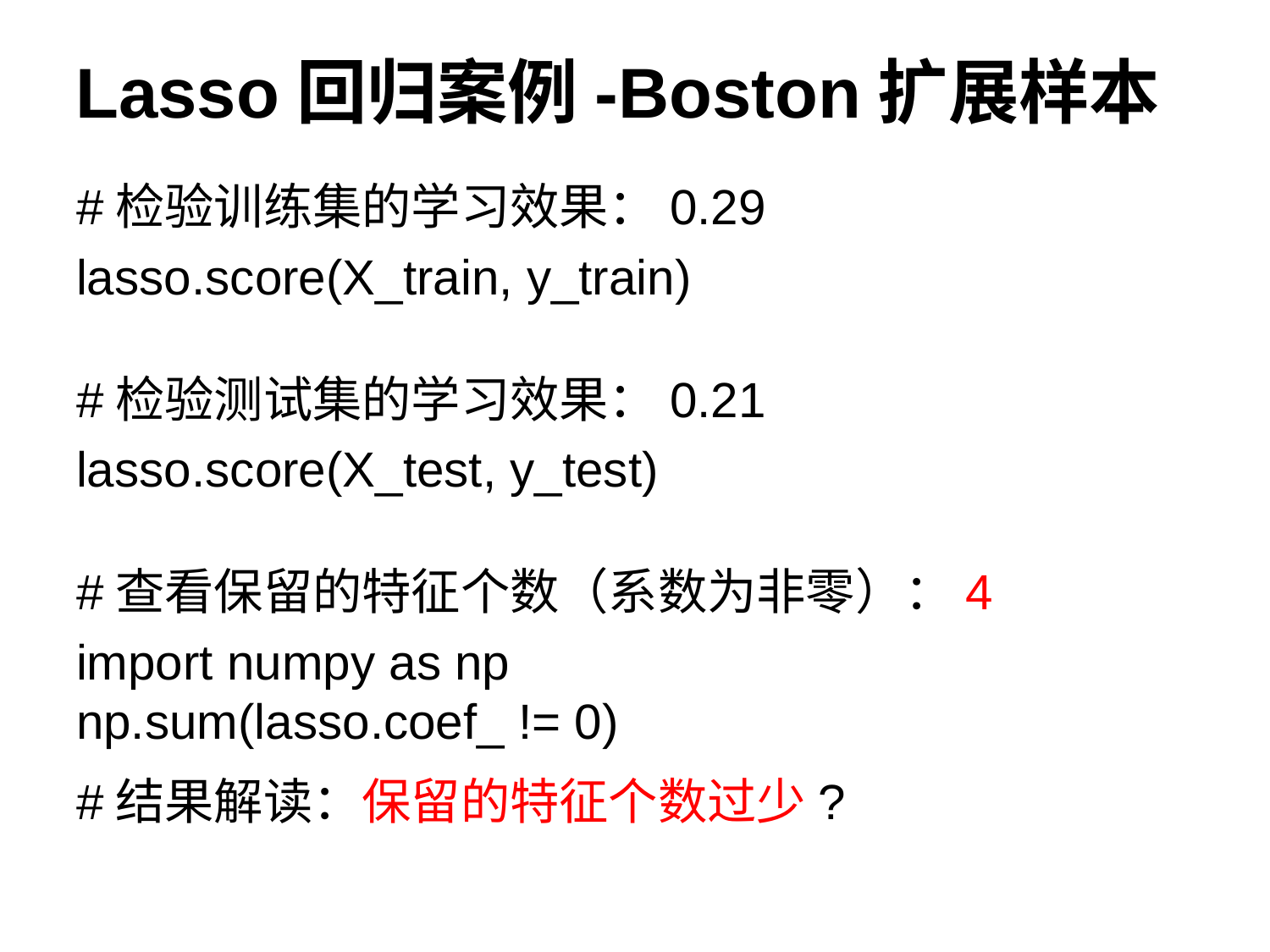

# Lasso回归案例-Boston扩展样本
#检验训练集的学习效果：0.29
lasso.score(X_train, y_train)
#检验测试集的学习效果：0.21
lasso.score(X_test, y_test)
#查看保留的特征个数（系数为非零）：4
import numpy as np
np.sum(lasso.coef_ != 0)
#结果解读：保留的特征个数过少?